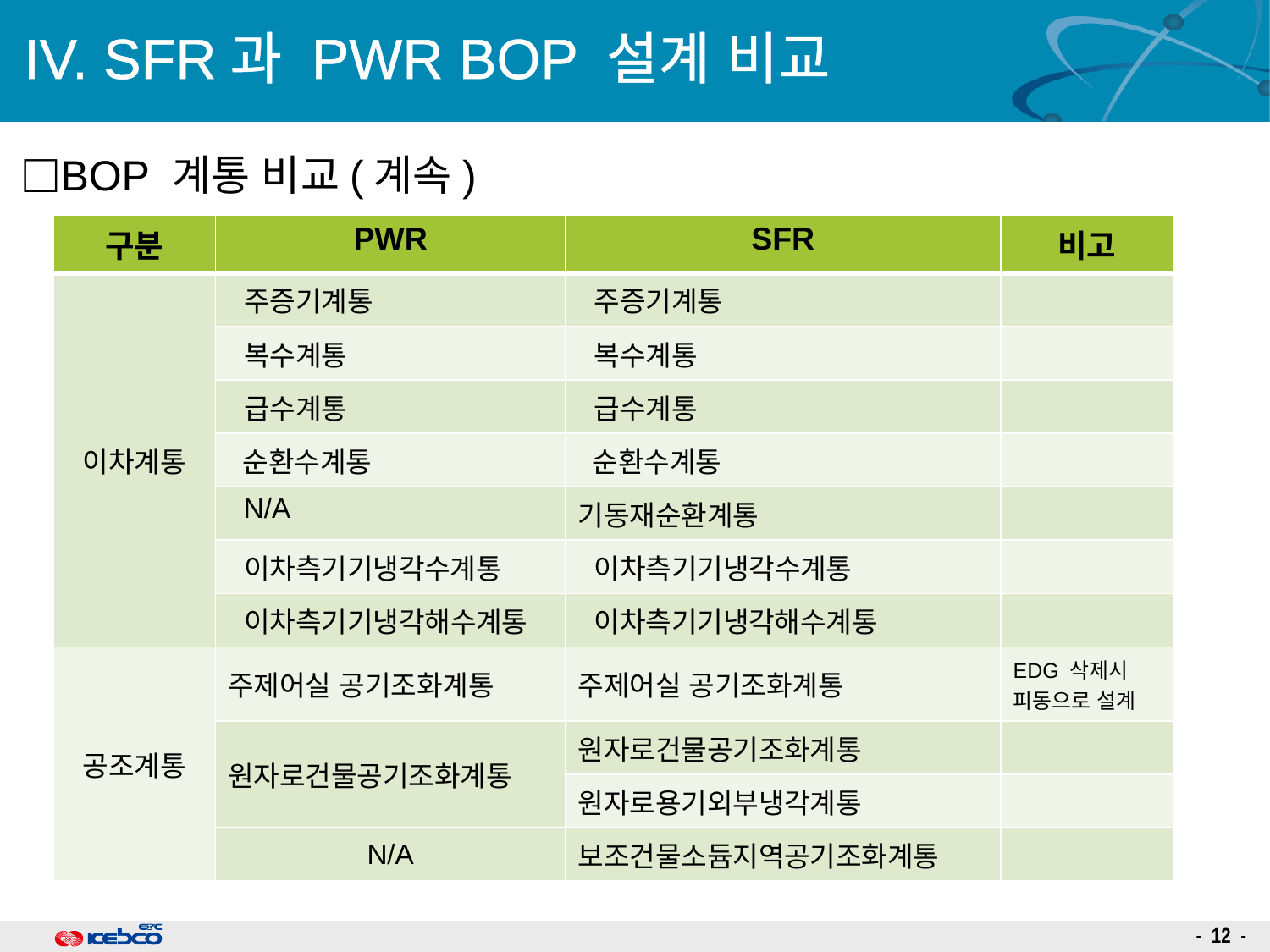

# IV. SFR과 PWR BOP 설계 비교
BOP 계통 비교(계속)

| 구분 | PWR | SFR | 비고 |
| --- | --- | --- | --- |
| 이차계통 | 주증기계통 | 주증기계통 |  |
|  | 복수계통 | 복수계통 |  |
|  | 급수계통 | 급수계통 |  |
|  | 순환수계통 | 순환수계통 |  |
|  | N/A | 기동재순환계통 |  |
|  | 이차측기기냉각수계통 | 이차측기기냉각수계통 |  |
|  | 이차측기기냉각해수계통 | 이차측기기냉각해수계통 |  |
| 공조계통 | 주제어실 공기조화계통 | 주제어실 공기조화계통 | EDG 삭제시 피동으로 설계 |
|  | 원자로건물공기조화계통 | 원자로건물공기조화계통 |  |
|  |  | 원자로용기외부냉각계통 |  |
|  | N/A | 보조건물소듐지역공기조화계통 |  |